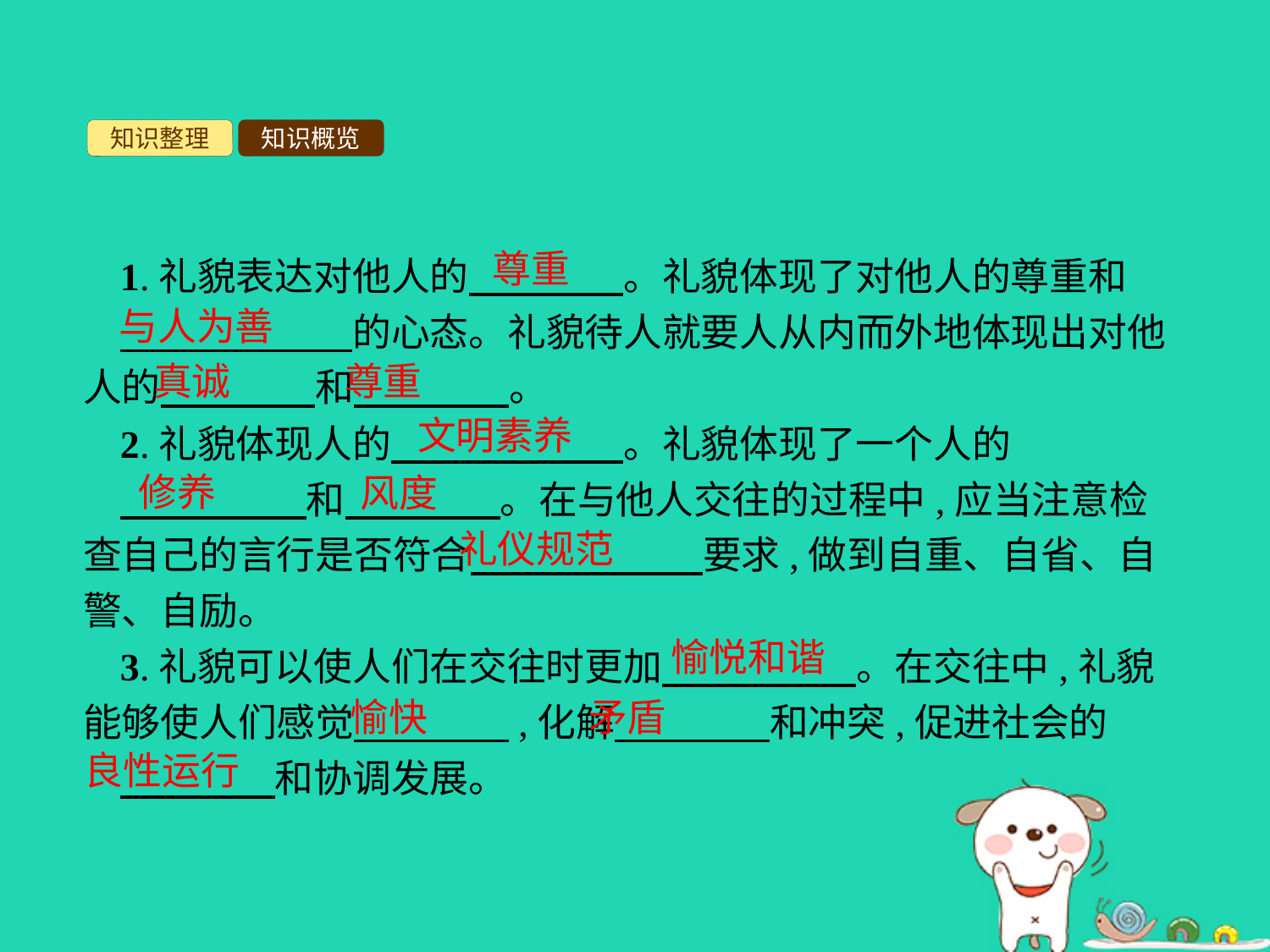

知识整理
知识概览
尊重
1.礼貌表达对他人的　　　　。礼貌体现了对他人的尊重和
　　　　　　的心态。礼貌待人就要人从内而外地体现出对他人的　　　　和　　　　。
2.礼貌体现人的　　　　　　。礼貌体现了一个人的
　                 和　　　　。在与他人交往的过程中,应当注意检查自己的言行是否符合　　　　　　要求,做到自重、自省、自警、自励。
3.礼貌可以使人们在交往时更加　　　　　。在交往中,礼貌能够使人们感觉　　　　,化解　　　　和冲突,促进社会的
　　　　和协调发展。
与人为善
真诚
尊重
文明素养
修养
风度
礼仪规范
愉悦和谐
愉快
矛盾
良性运行